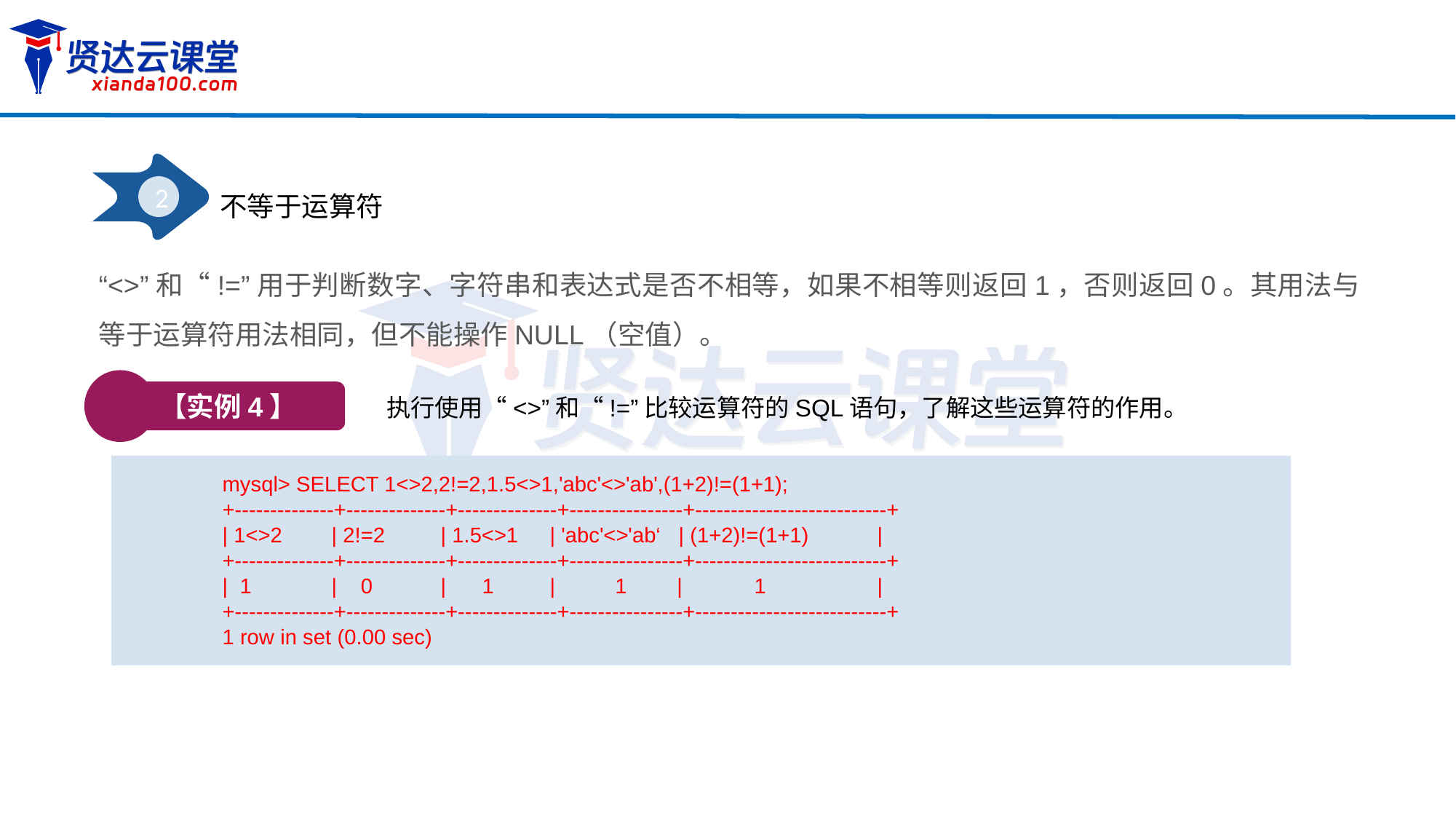

2
不等于运算符
“<>”和“!=”用于判断数字、字符串和表达式是否不相等，如果不相等则返回1，否则返回0。其用法与等于运算符用法相同，但不能操作NULL（空值）。

【实例4】
执行使用“<>”和“!=”比较运算符的SQL语句，了解这些运算符的作用。

mysql> SELECT 1<>2,2!=2,1.5<>1,'abc'<>'ab',(1+2)!=(1+1);
+--------------+--------------+--------------+----------------+---------------------------+
| 1<>2	| 2!=2	| 1.5<>1	| 'abc'<>'ab‘   | (1+2)!=(1+1)	|
+--------------+--------------+--------------+----------------+---------------------------+
|  1  	|    0	|      1	|          1	   |            1		|
+--------------+--------------+--------------+----------------+---------------------------+
1 row in set (0.00 sec)